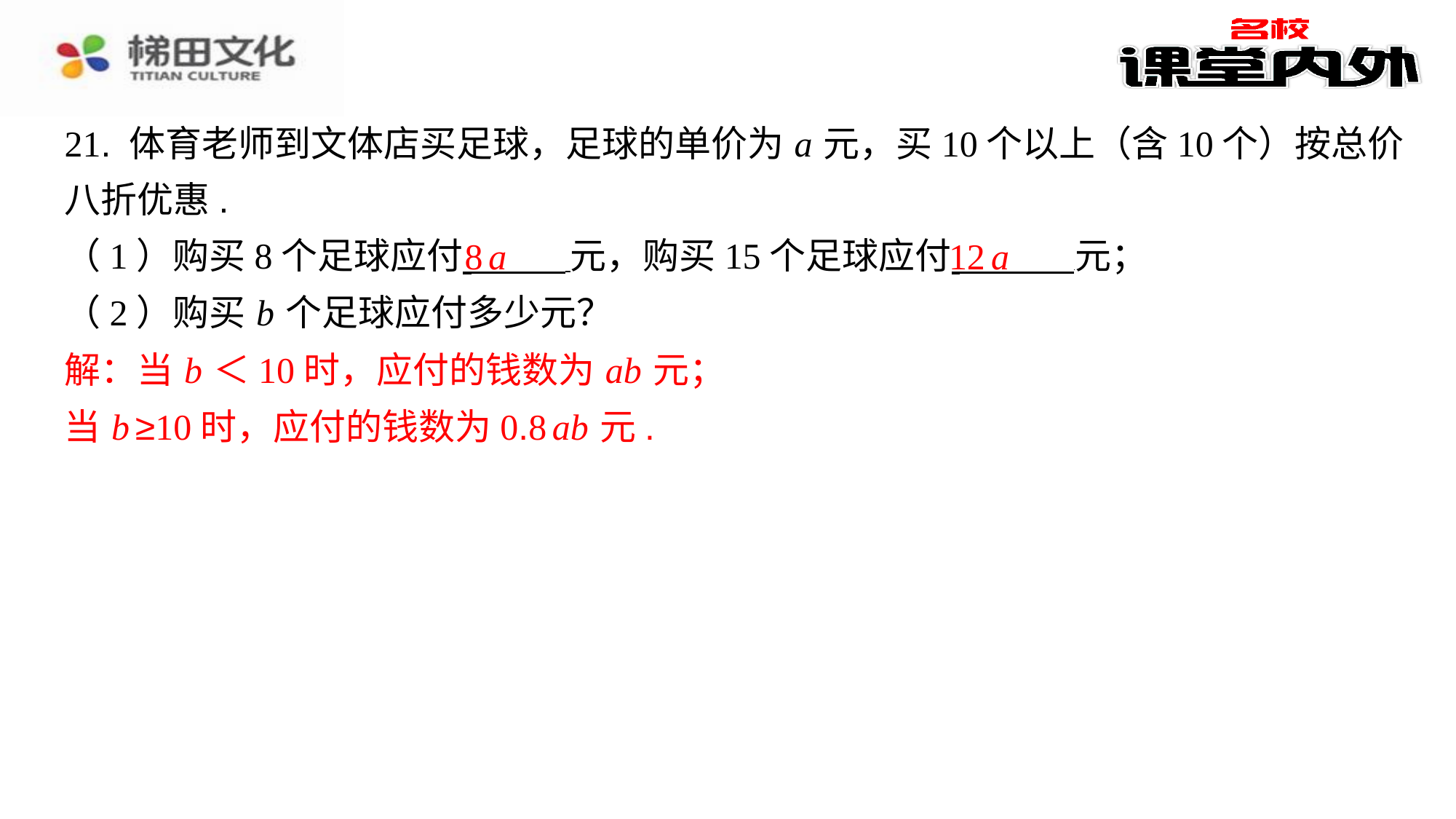

21. 体育老师到文体店买足球，足球的单价为 a 元，买10个以上（含10个）按总价
八折优惠.
（1）购买8个足球应付                元，购买15个足球应付                   元；
（2）购买 b 个足球应付多少元？
解：当 b ＜10时，应付的钱数为 ab 元；
当 b ≥10时，应付的钱数为0.8 ab 元.
8 a
12 a
解：当 b ＜10时，应付的钱数为 ab 元；
当 b ≥10时，应付的钱数为0.8 ab 元.